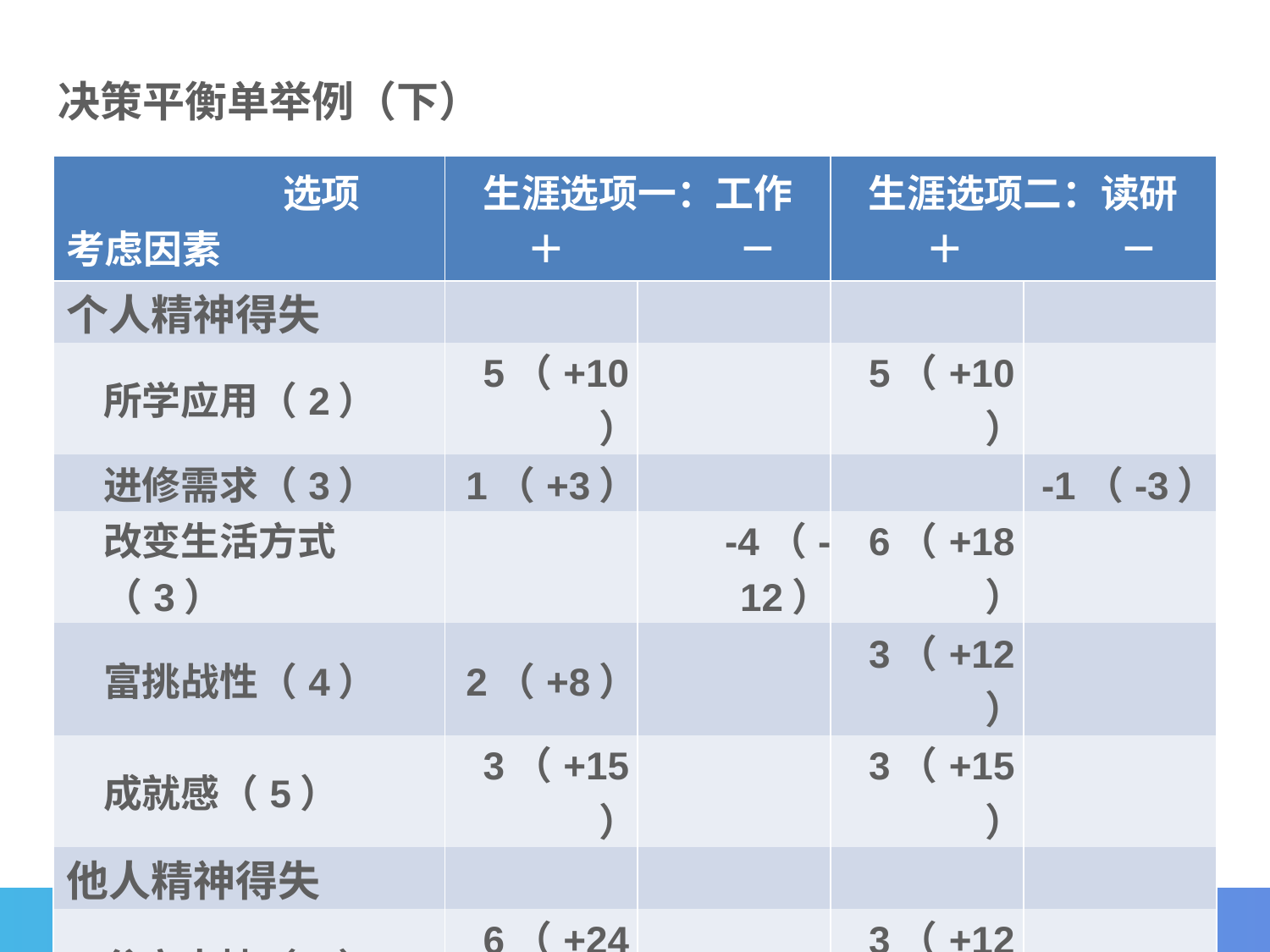

决策平衡单举例（下）

| 选项 考虑因素 | 生涯选项一：工作 ＋　　　 　－ |  | 生涯选项二：读研 ＋　　　　－ |  |
| --- | --- | --- | --- | --- |
| 个人精神得失 |  |  |  |  |
| 所学应用（2） | 5（+10） |  | 5（+10） |  |
| 进修需求（3） | 1（+3） |  |  | -1（-3） |
| 改变生活方式（3） |  | -4（-12） | 6（+18） |  |
| 富挑战性（4） | 2（+8） |  | 3（+12） |  |
| 成就感（5） | 3（+15） |  | 3（+15） |  |
| 他人精神得失 |  |  |  |  |
| 父亲支持（4） | 6（+24） |  | 3（+12） |  |
| 母亲支持（3） | 5（+15） |  | 5（+15） |  |
| 男/女友支持（2） |  | -8（-16） | 2（+4） |  |
| 总分 | 83 |  | 62 |  |